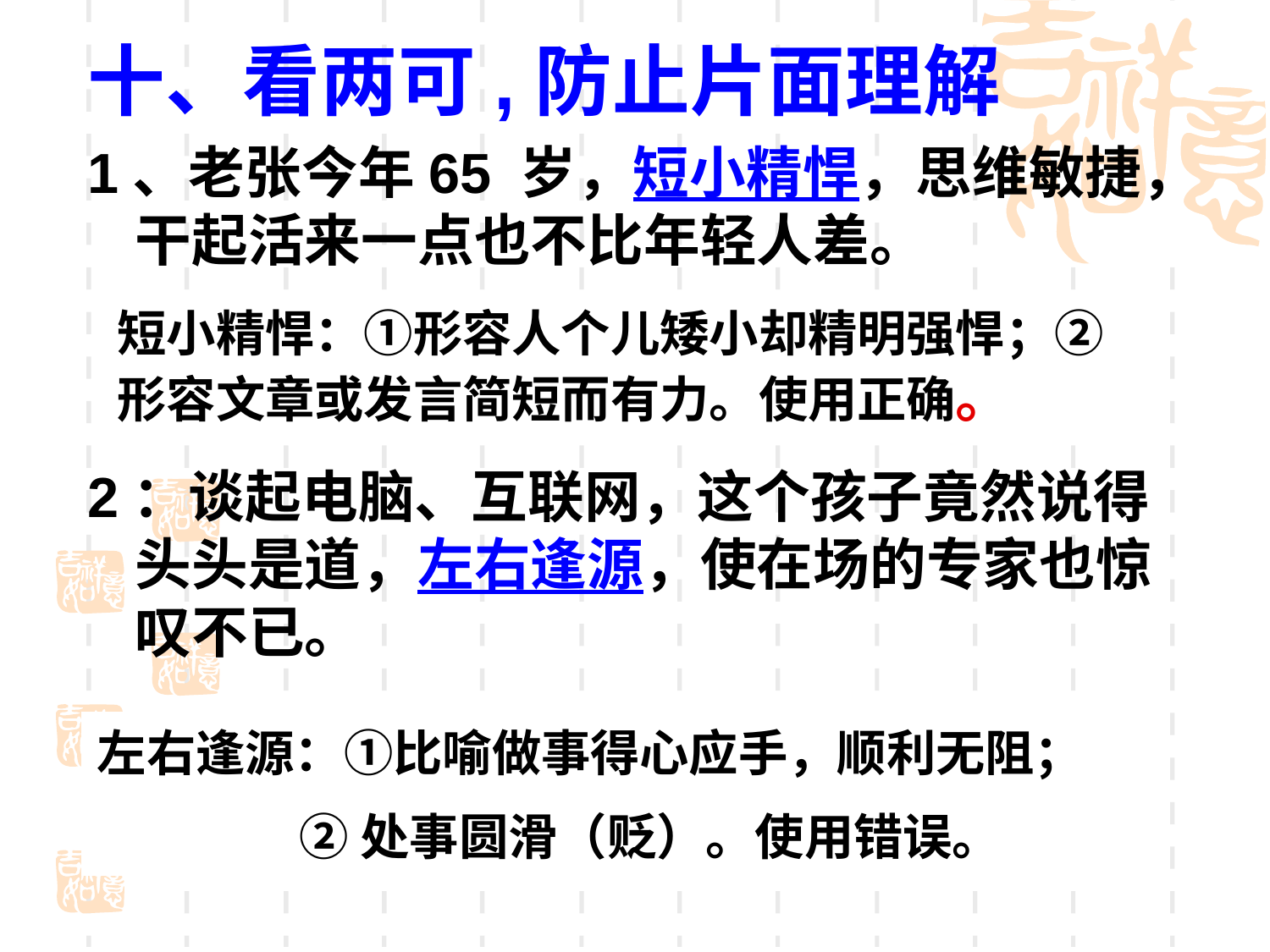

十、看两可,防止片面理解
1、老张今年65 岁，短小精悍，思维敏捷，干起活来一点也不比年轻人差。

2：谈起电脑、互联网，这个孩子竟然说得头头是道，左右逢源，使在场的专家也惊叹不已。

短小精悍：①形容人个儿矮小却精明强悍；②形容文章或发言简短而有力。使用正确。
左右逢源：①比喻做事得心应手，顺利无阻；
                  ②处事圆滑（贬）。使用错误。